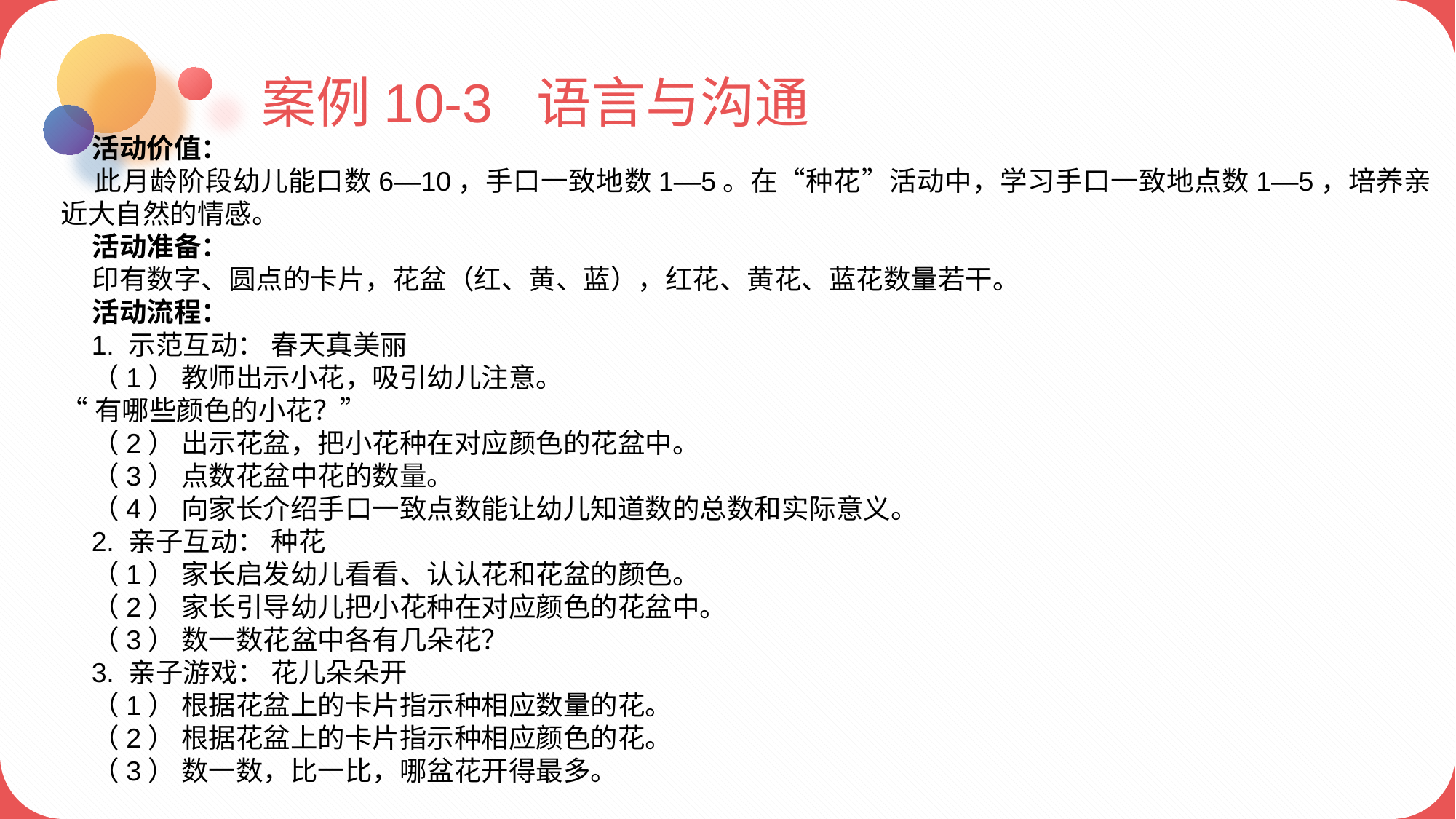

案例10-3  语言与沟通
    活动价值：
    此月龄阶段幼儿能口数6—10，手口一致地数1—5。在“种花”活动中，学习手口一致地点数1—5，培养亲近大自然的情感。
    活动准备：
    印有数字、圆点的卡片，花盆（红、黄、蓝），红花、黄花、蓝花数量若干。
    活动流程：
    1. 示范互动： 春天真美丽
    （1） 教师出示小花，吸引幼儿注意。
“有哪些颜色的小花？”
    （2） 出示花盆，把小花种在对应颜色的花盆中。
    （3） 点数花盆中花的数量。
    （4） 向家长介绍手口一致点数能让幼儿知道数的总数和实际意义。
    2. 亲子互动： 种花
    （1） 家长启发幼儿看看、认认花和花盆的颜色。
    （2） 家长引导幼儿把小花种在对应颜色的花盆中。
    （3） 数一数花盆中各有几朵花？
    3. 亲子游戏： 花儿朵朵开
    （1） 根据花盆上的卡片指示种相应数量的花。
    （2） 根据花盆上的卡片指示种相应颜色的花。
    （3） 数一数，比一比，哪盆花开得最多。